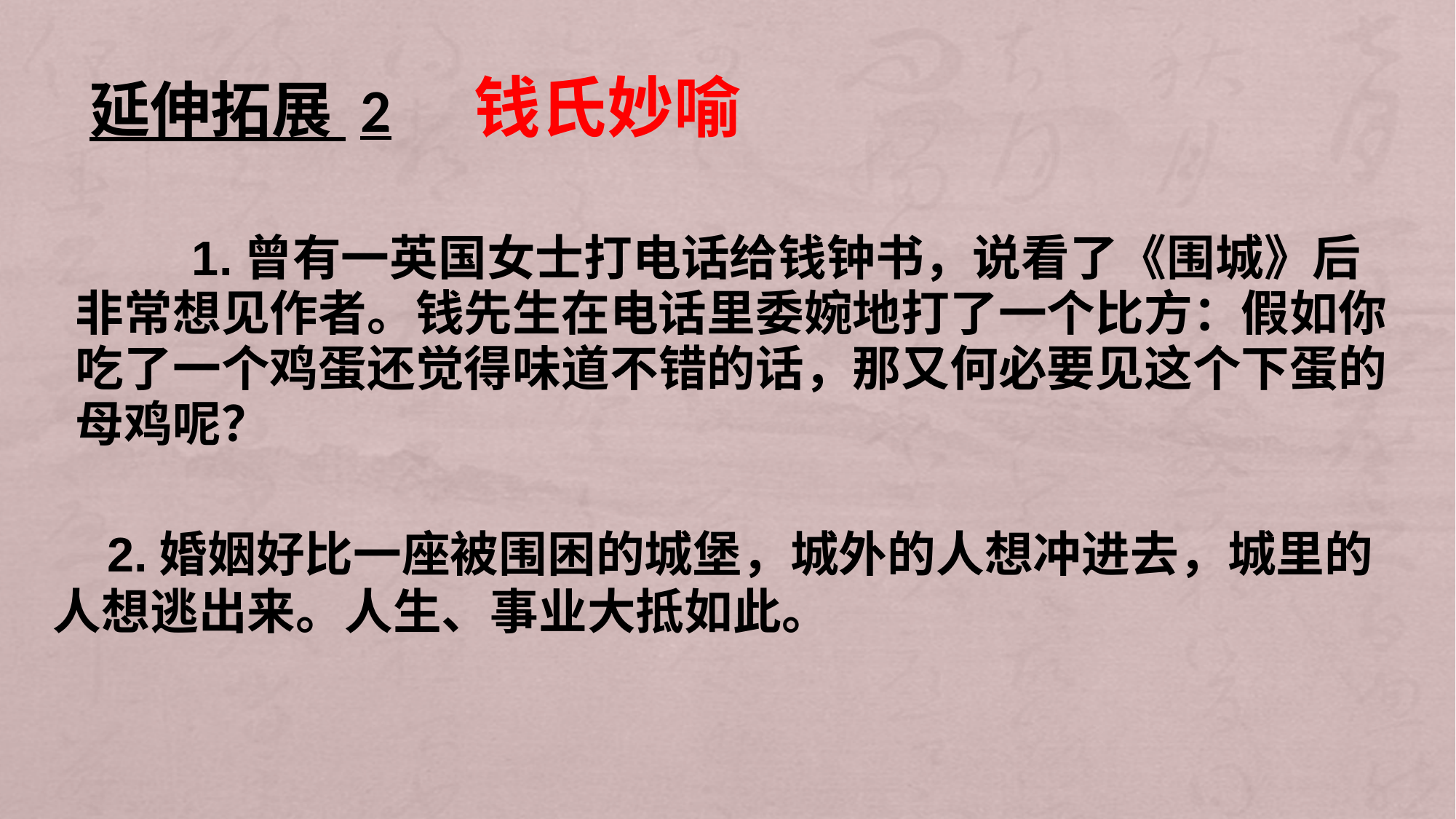

延伸拓展 2     钱氏妙喻
    1.曾有一英国女士打电话给钱钟书，说看了《围城》后非常想见作者。钱先生在电话里委婉地打了一个比方：假如你吃了一个鸡蛋还觉得味道不错的话，那又何必要见这个下蛋的母鸡呢？
    2.婚姻好比一座被围困的城堡，城外的人想冲进去，城里的人想逃出来。人生、事业大抵如此。